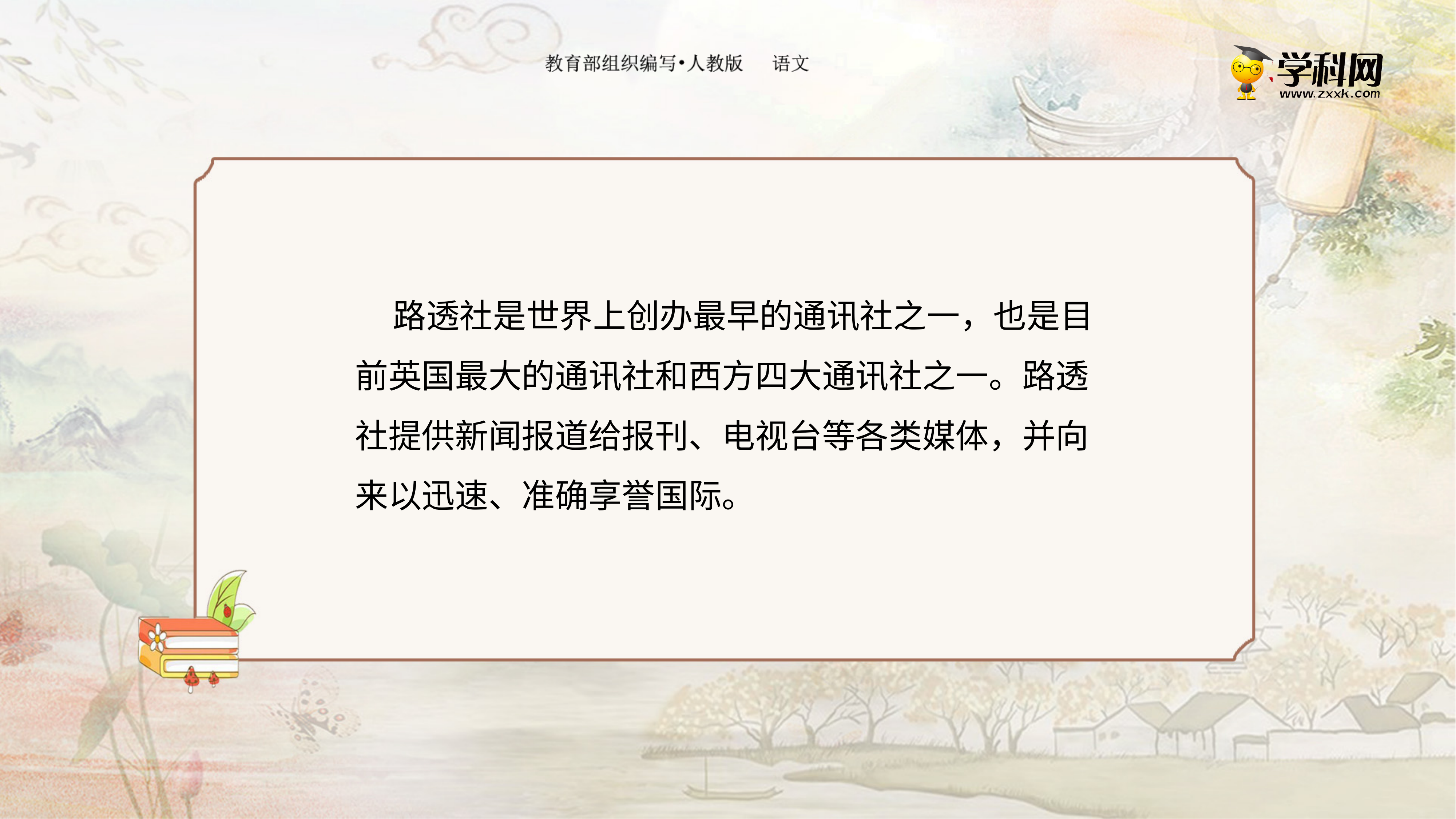

路透社是世界上创办最早的通讯社之一，也是目前英国最大的通讯社和西方四大通讯社之一。路透社提供新闻报道给报刊、电视台等各类媒体，并向来以迅速、准确享誉国际。